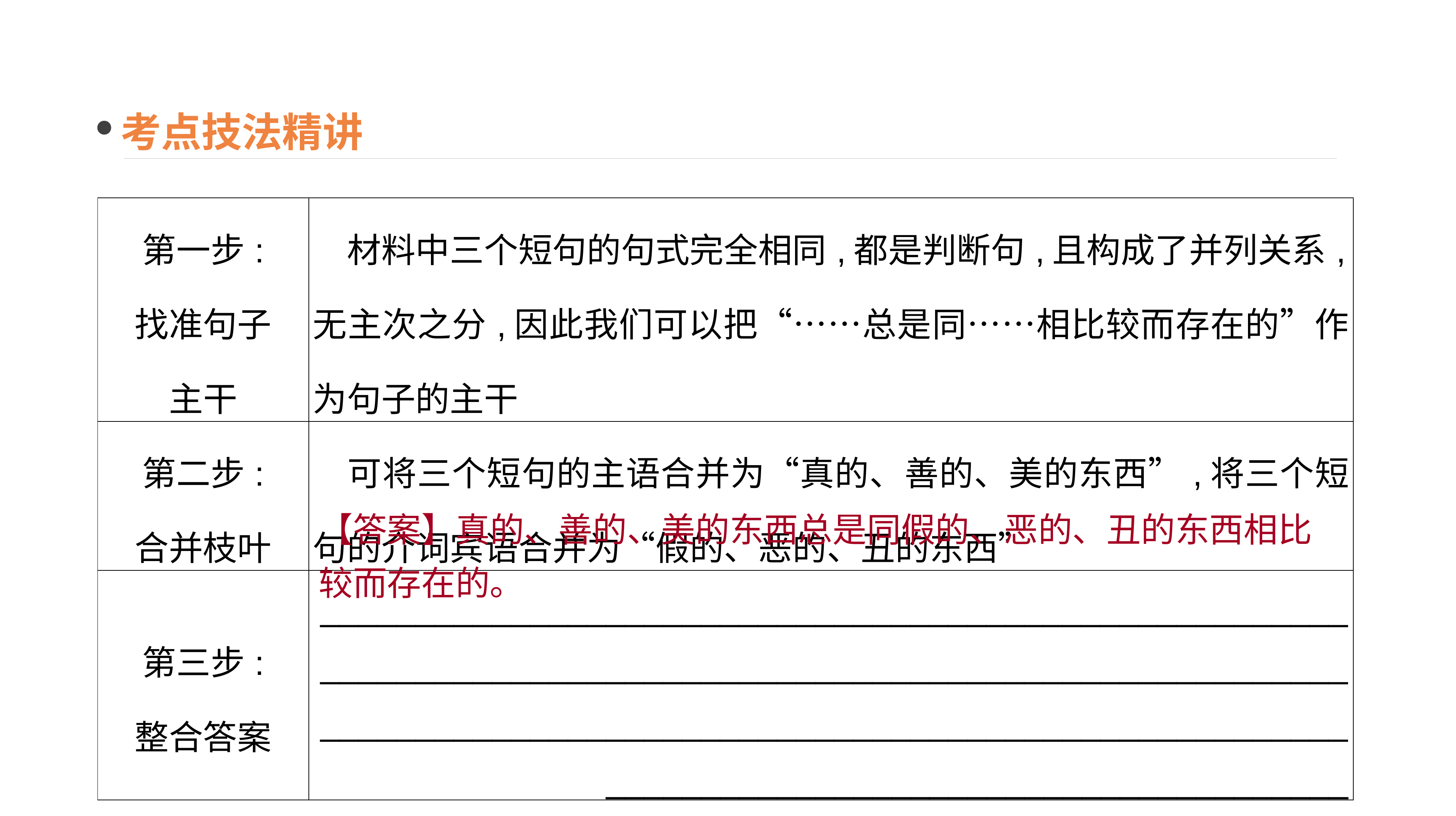

考点技法精讲

| 第一步: 找准句子 主干 | 材料中三个短句的句式完全相同,都是判断句,且构成了并列关系,无主次之分,因此我们可以把“……总是同……相比较而存在的”作为句子的主干 |
| --- | --- |
| 第二步: 合并枝叶 | 可将三个短句的主语合并为“真的、善的、美的东西”,将三个短句的介词宾语合并为“假的、恶的、丑的东西” |
| 第三步: 整合答案 | \_\_\_\_\_\_\_\_\_\_\_\_\_\_\_\_\_\_\_\_\_\_\_\_\_\_\_\_\_\_\_\_\_\_\_\_\_\_\_\_\_\_\_\_\_\_\_\_\_\_\_\_\_\_\_\_\_\_\_\_\_\_\_\_\_\_\_\_\_\_\_\_\_\_\_\_\_\_\_\_\_\_\_\_\_\_\_\_\_\_\_\_\_\_\_\_\_\_\_\_\_\_\_\_\_\_\_\_\_\_\_\_\_\_\_\_\_\_\_\_\_\_\_\_\_\_\_\_\_\_\_\_\_\_\_\_\_\_\_\_\_\_\_\_\_\_\_\_\_\_\_\_\_\_\_\_\_\_\_\_\_\_\_\_\_\_\_\_\_\_\_\_\_\_\_\_\_\_\_\_\_\_\_\_\_\_\_\_\_\_\_\_\_\_\_\_\_\_\_\_\_ |
【答案】真的、善的、美的东西总是同假的、恶的、丑的东西相比较而存在的。